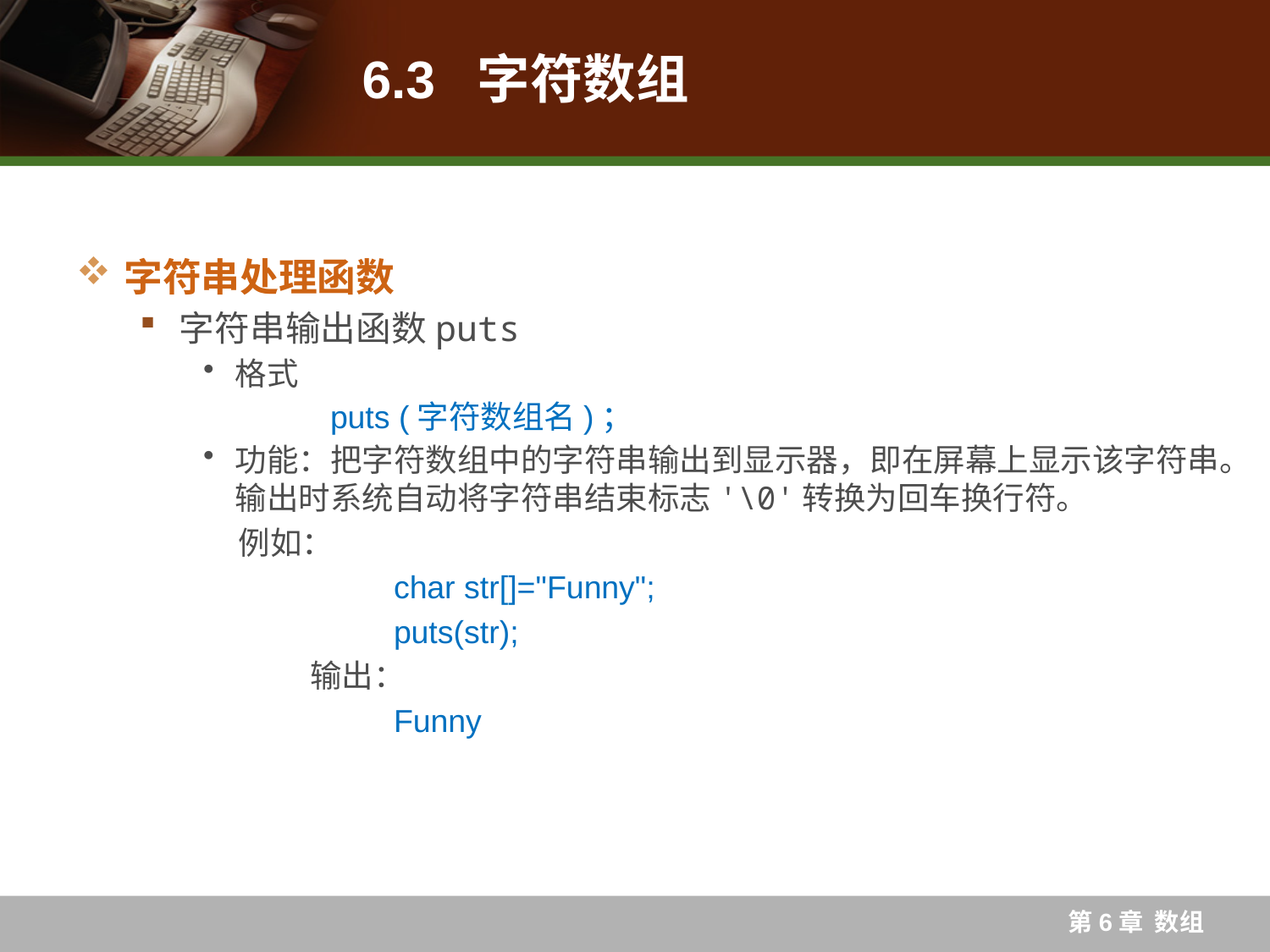

# 6.3  字符数组
字符串处理函数
字符串输出函数puts
格式
	puts (字符数组名)；
功能：把字符数组中的字符串输出到显示器，即在屏幕上显示该字符串。输出时系统自动将字符串结束标志'\0'转换为回车换行符。
例如：
		char str[]="Funny";
		puts(str);
	     输出：
		Funny

第6章  数组